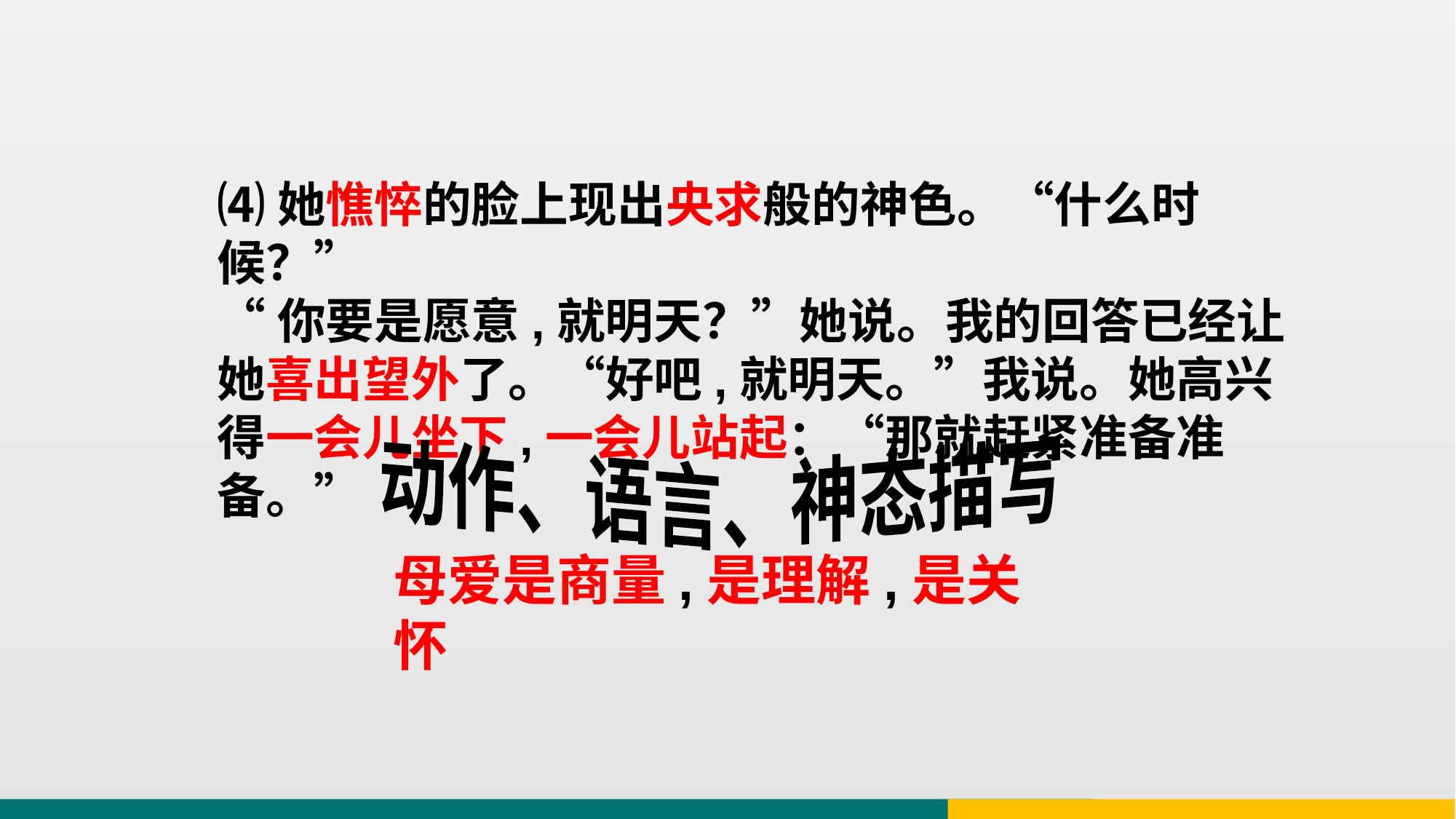

⑷她憔悴的脸上现出央求般的神色。“什么时候？”
“你要是愿意,就明天？”她说。我的回答已经让她喜出望外了。“好吧,就明天。”我说。她高兴得一会儿坐下,一会儿站起：“那就赶紧准备准备。”
动作、语言、神态描写
母爱是商量,是理解,是关怀